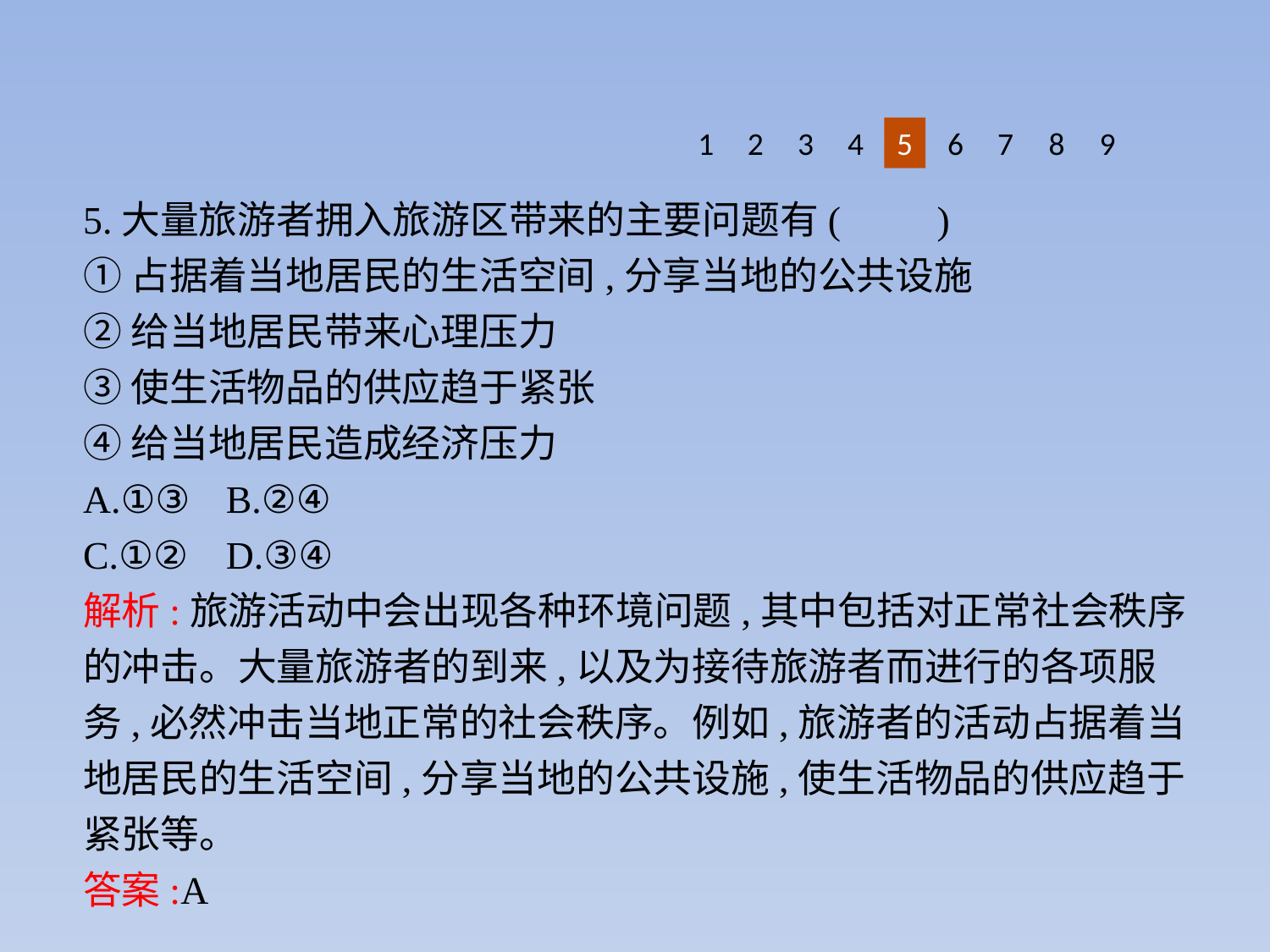

8
9
1
2
3
4
5
6
7
5.大量旅游者拥入旅游区带来的主要问题有(　　)
①占据着当地居民的生活空间,分享当地的公共设施
②给当地居民带来心理压力
③使生活物品的供应趋于紧张
④给当地居民造成经济压力
A.①③	B.②④
C.①②	D.③④
解析:旅游活动中会出现各种环境问题,其中包括对正常社会秩序的冲击。大量旅游者的到来,以及为接待旅游者而进行的各项服务,必然冲击当地正常的社会秩序。例如,旅游者的活动占据着当地居民的生活空间,分享当地的公共设施,使生活物品的供应趋于紧张等。
答案:A